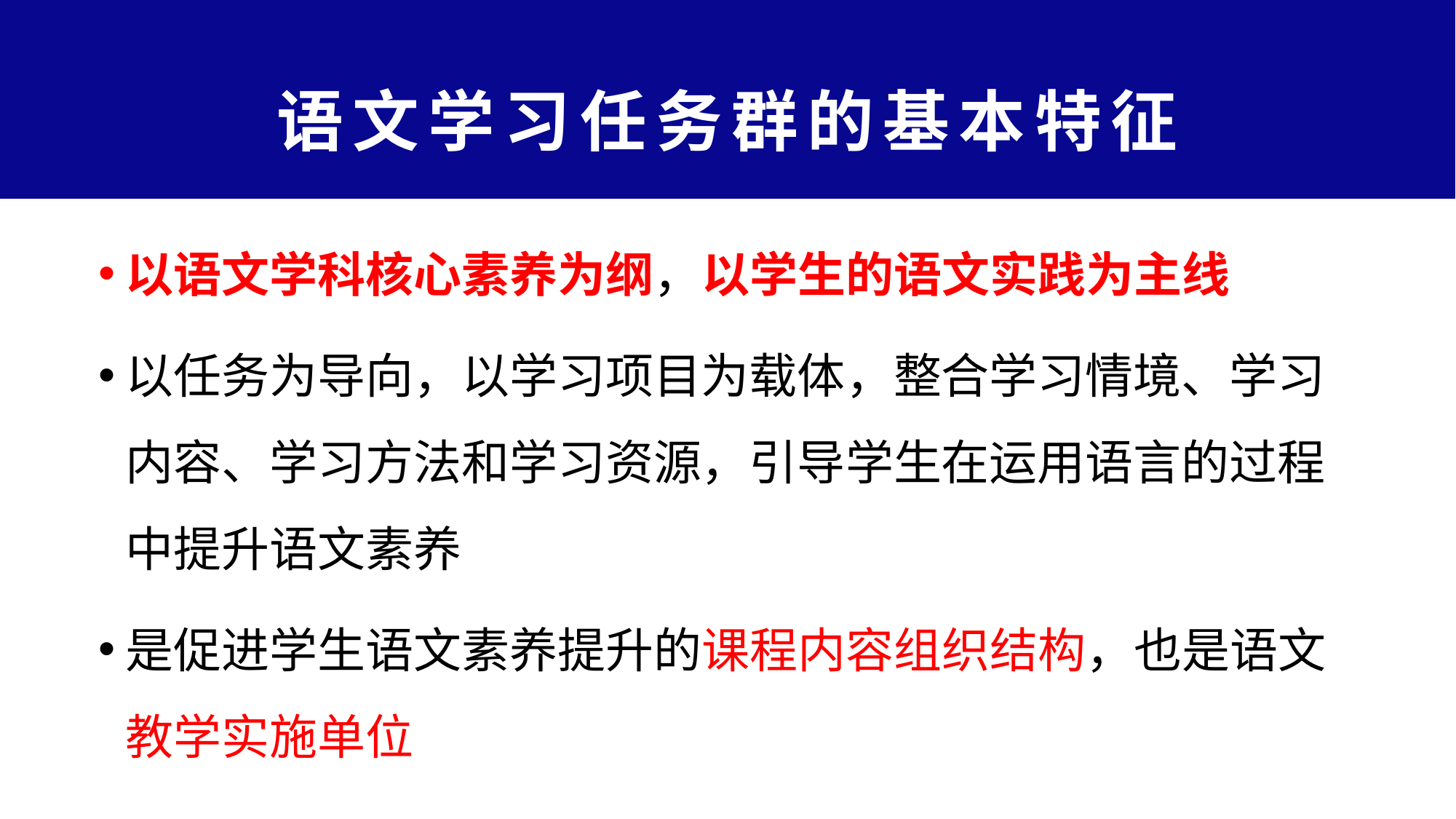

# 语文学习任务群的基本特征
以语文学科核心素养为纲，以学生的语文实践为主线
以任务为导向，以学习项目为载体，整合学习情境、学习内容、学习方法和学习资源，引导学生在运用语言的过程中提升语文素养
是促进学生语文素养提升的课程内容组织结构，也是语文教学实施单位